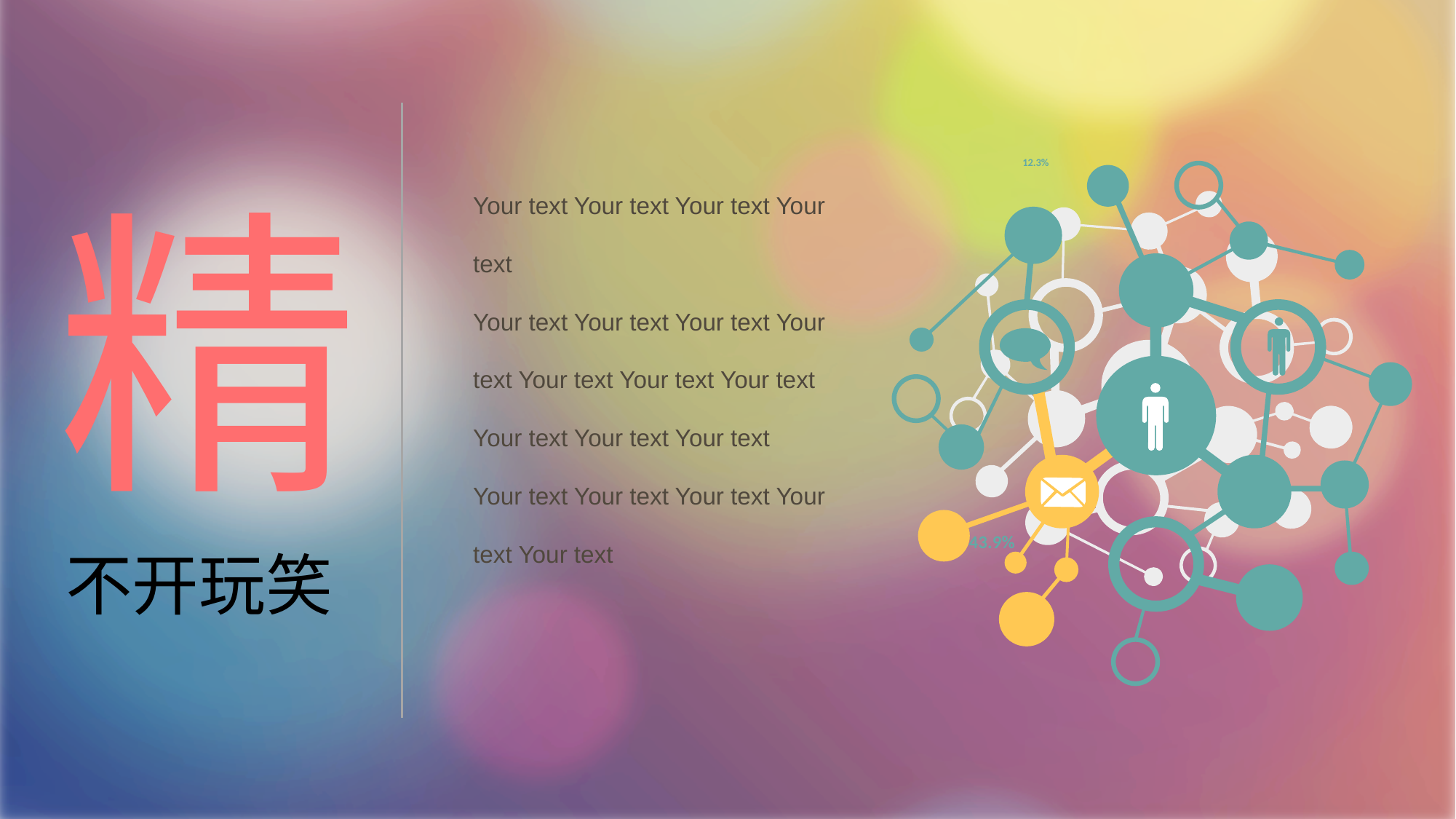

12.3%
Your text Your text Your text Your text
Your text Your text Your text Your text Your text Your text Your text Your text Your text Your text
Your text Your text Your text Your text Your text
精

43.9%
不开玩笑